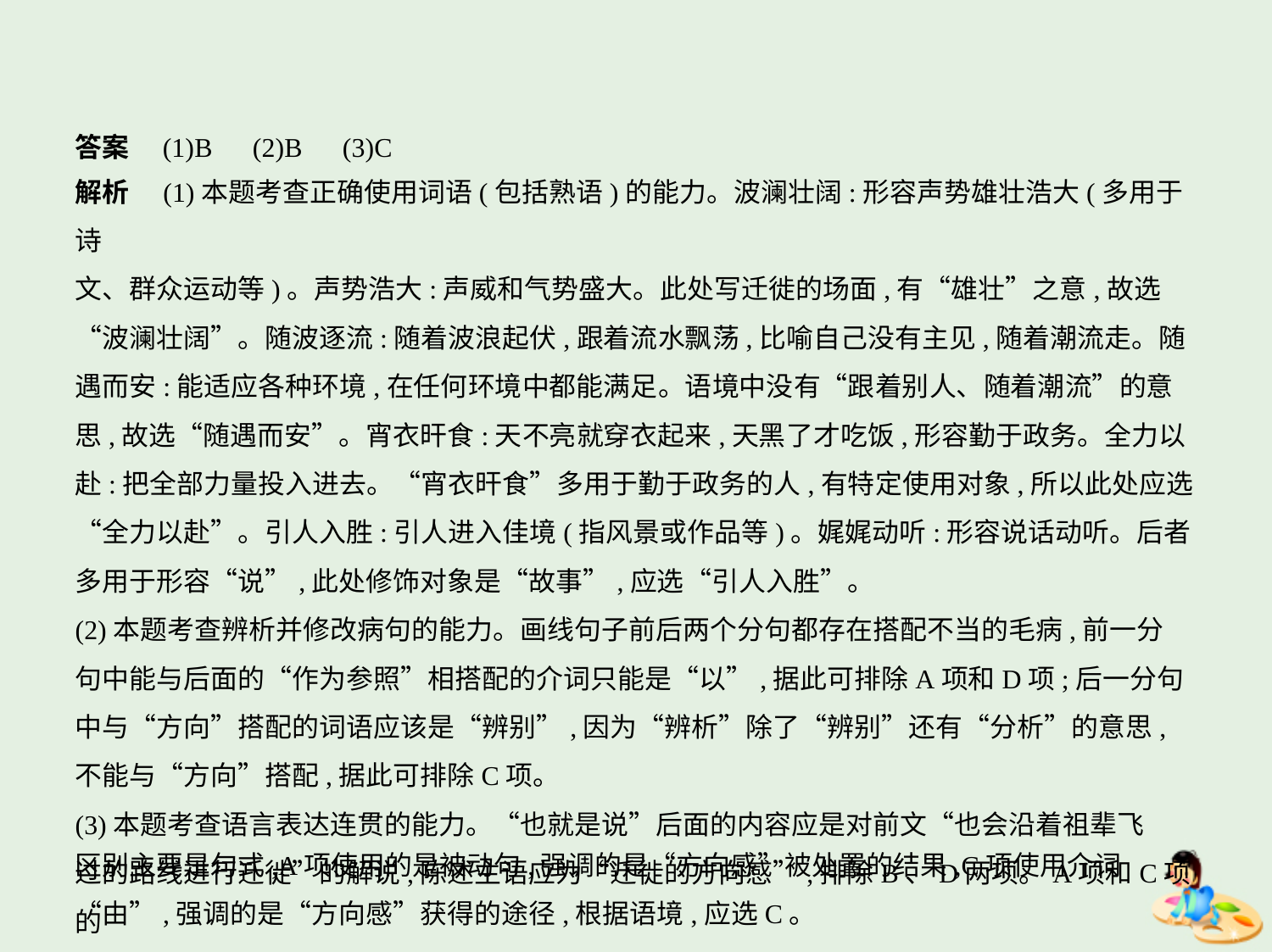

答案　(1)B　(2)B　(3)C
解析　(1)本题考查正确使用词语(包括熟语)的能力。波澜壮阔:形容声势雄壮浩大(多用于诗
文、群众运动等)。声势浩大:声威和气势盛大。此处写迁徙的场面,有“雄壮”之意,故选
“波澜壮阔”。随波逐流:随着波浪起伏,跟着流水飘荡,比喻自己没有主见,随着潮流走。随
遇而安:能适应各种环境,在任何环境中都能满足。语境中没有“跟着别人、随着潮流”的意
思,故选“随遇而安”。宵衣旰食:天不亮就穿衣起来,天黑了才吃饭,形容勤于政务。全力以
赴:把全部力量投入进去。“宵衣旰食”多用于勤于政务的人,有特定使用对象,所以此处应选
“全力以赴”。引人入胜:引人进入佳境(指风景或作品等)。娓娓动听:形容说话动听。后者
多用于形容“说”,此处修饰对象是“故事”,应选“引人入胜”。
(2)本题考查辨析并修改病句的能力。画线句子前后两个分句都存在搭配不当的毛病,前一分
句中能与后面的“作为参照”相搭配的介词只能是“以”,据此可排除A项和D项;后一分句
中与“方向”搭配的词语应该是“辨别”,因为“辨析”除了“辨别”还有“分析”的意思,
不能与“方向”搭配,据此可排除C项。
(3)本题考查语言表达连贯的能力。“也就是说”后面的内容应是对前文“也会沿着祖辈飞
过的路线进行迁徙”的解说,陈述主语应为“迁徙的方向感”,排除B、D两项。A项和C项的
区别主要是句式,A项使用的是被动句,强调的是“方向感”被处置的结果,C项使用介词
“由”,强调的是“方向感”获得的途径,根据语境,应选C。